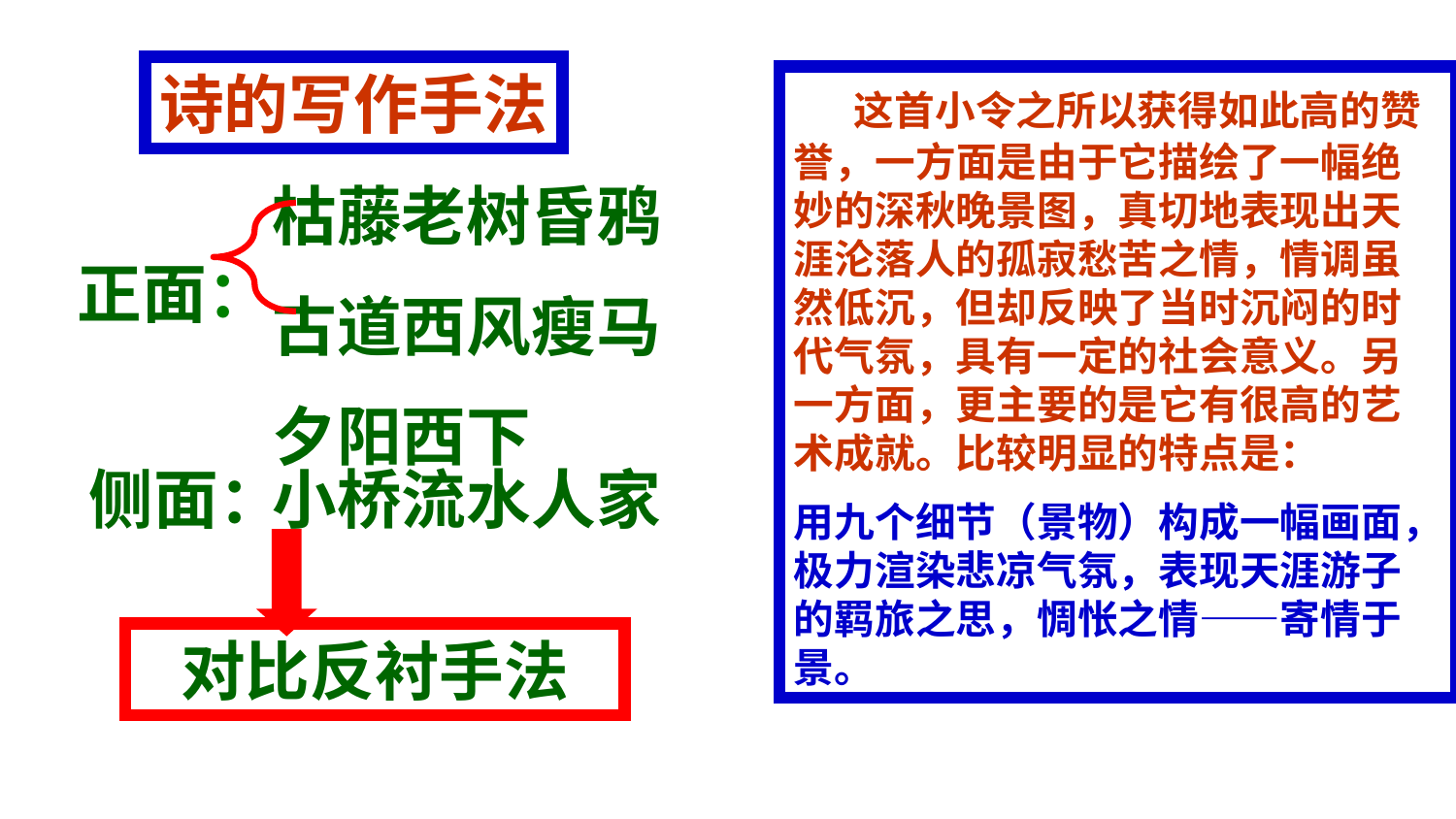

诗的写作手法
    这首小令之所以获得如此高的赞誉，一方面是由于它描绘了一幅绝妙的深秋晚景图，真切地表现出天涯沦落人的孤寂愁苦之情，情调虽然低沉，但却反映了当时沉闷的时代气氛，具有一定的社会意义。另一方面，更主要的是它有很高的艺术成就。比较明显的特点是：
用九个细节（景物）构成一幅画面，极力渲染悲凉气氛，表现天涯游子的羁旅之思，惆怅之情——寄情于景。
枯藤老树昏鸦
古道西风瘦马
夕阳西下

正面：
侧面：
小桥流水人家

对比反衬手法